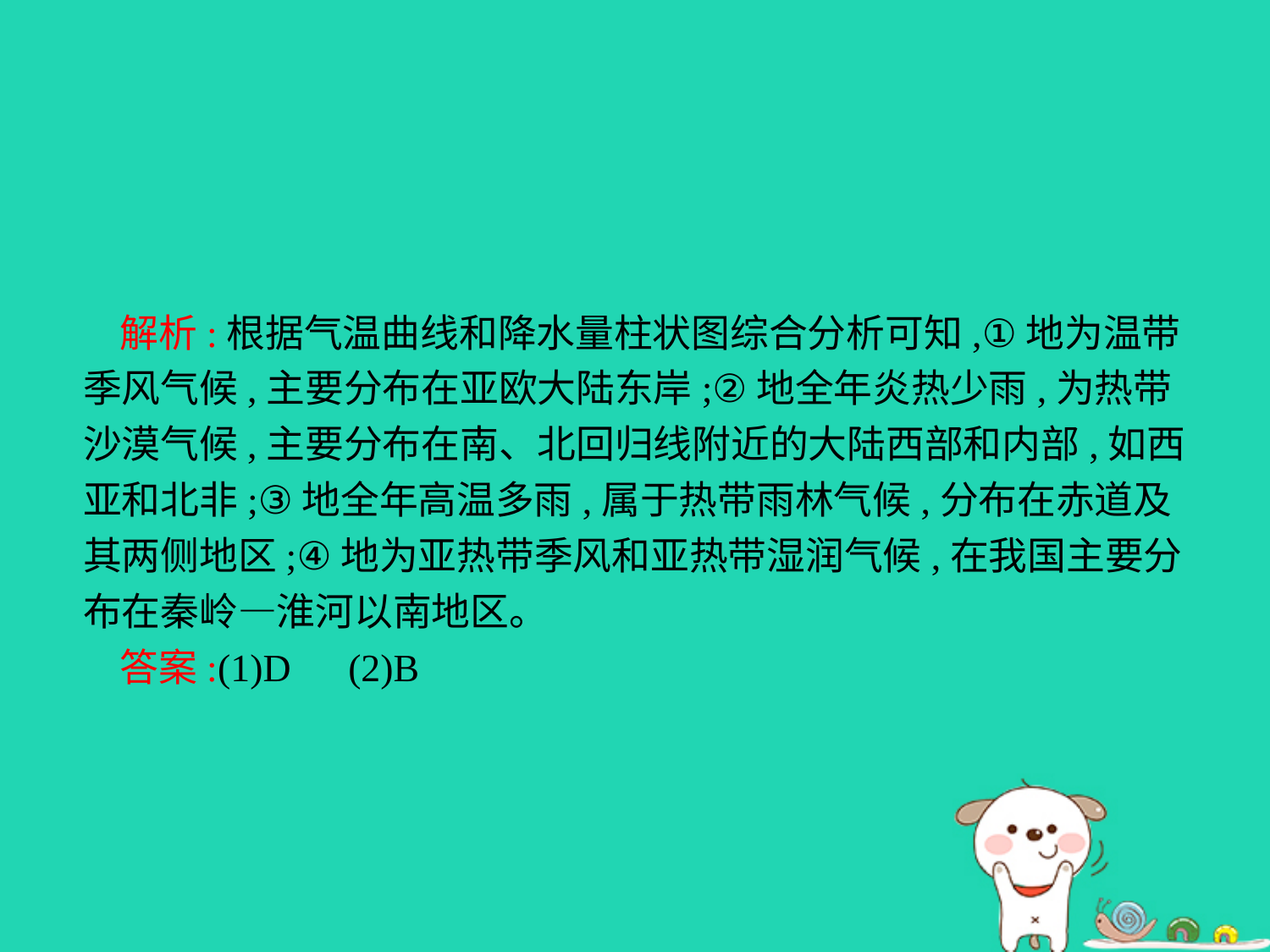

解析:根据气温曲线和降水量柱状图综合分析可知,①地为温带季风气候,主要分布在亚欧大陆东岸;②地全年炎热少雨,为热带沙漠气候,主要分布在南、北回归线附近的大陆西部和内部,如西亚和北非;③地全年高温多雨,属于热带雨林气候,分布在赤道及其两侧地区;④地为亚热带季风和亚热带湿润气候,在我国主要分布在秦岭—淮河以南地区。
答案:(1)D　(2)B